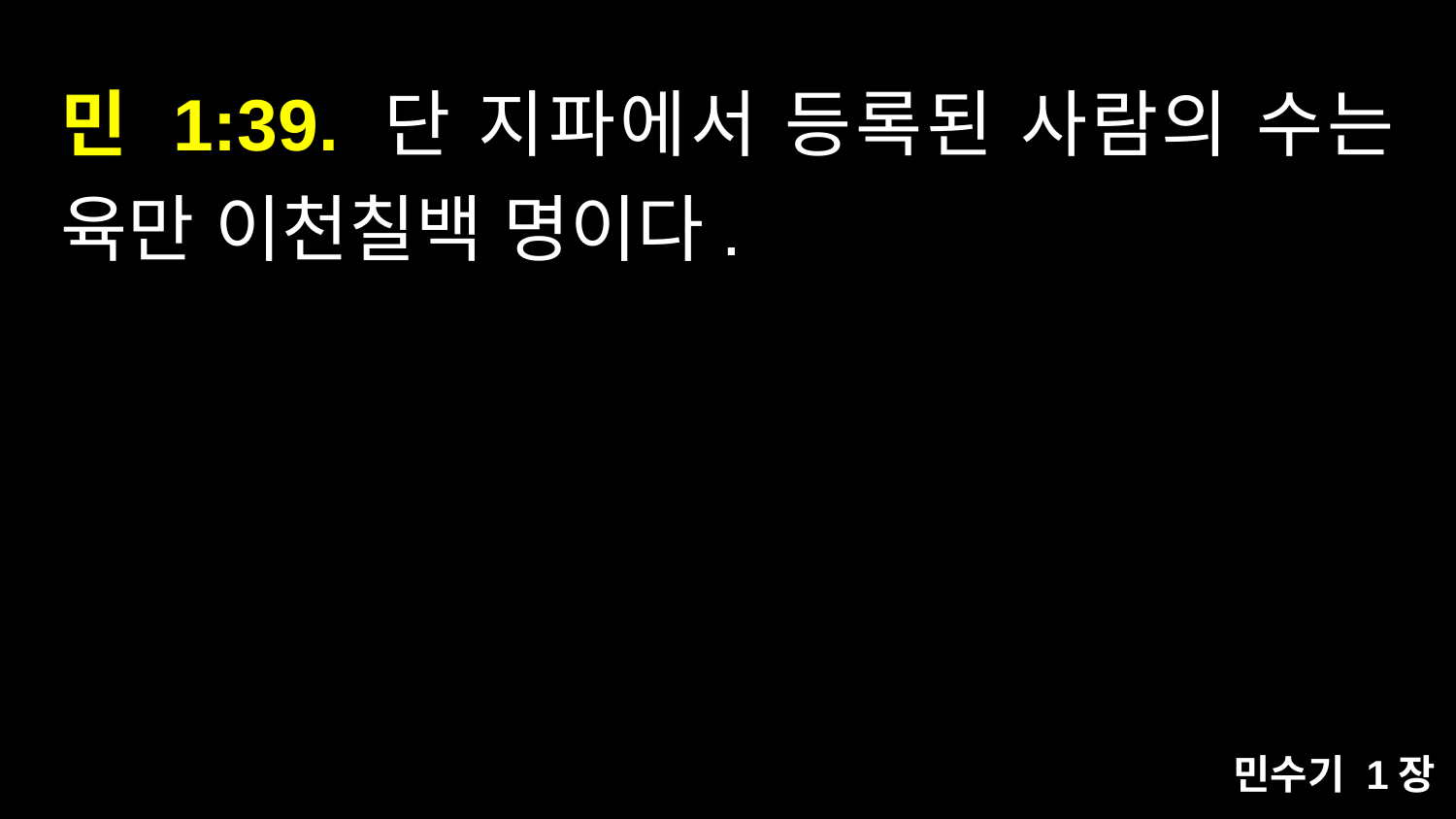

# 민 1:39. 단 지파에서 등록된 사람의 수는 육만 이천칠백 명이다.
민수기 1장